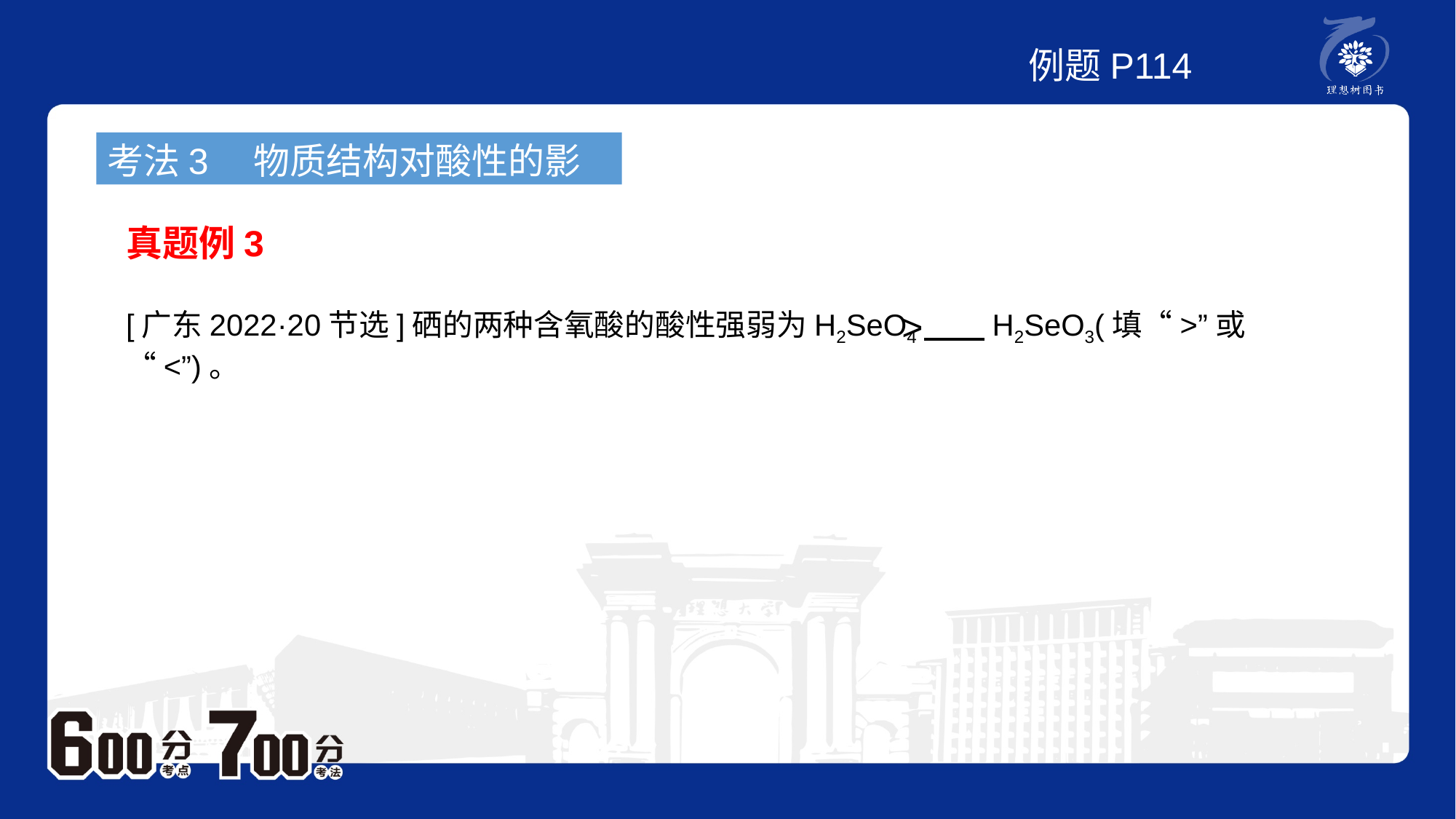

例题P114
考法3　物质结构对酸性的影响
真题例3
>
[广东2022·20节选]硒的两种含氧酸的酸性强弱为H2SeO4　　H2SeO3(填“>”或“<”)。